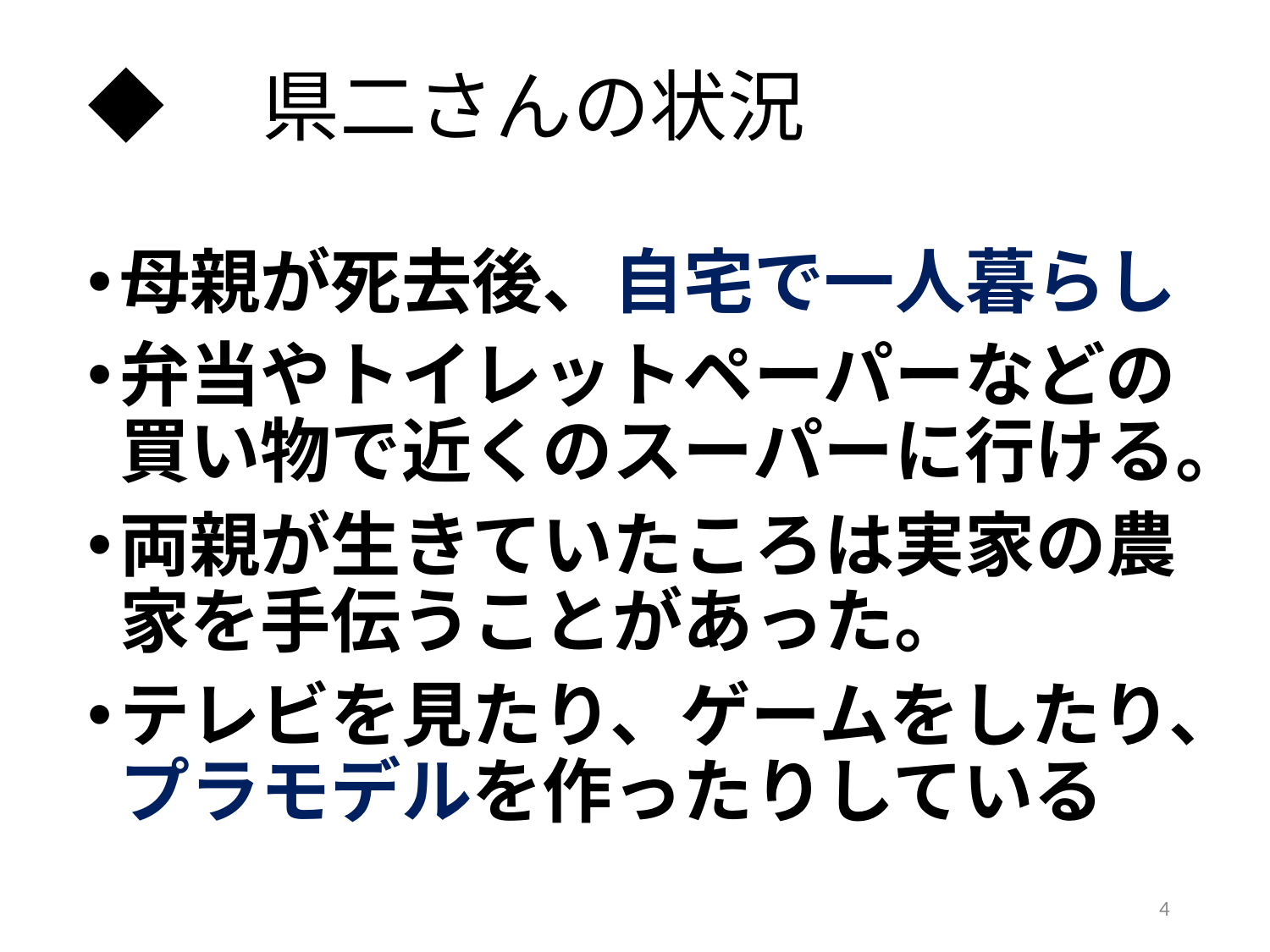

# ◆　県二さんの状況
母親が死去後、自宅で一人暮らし
弁当やトイレットペーパーなどの買い物で近くのスーパーに行ける。
両親が生きていたころは実家の農家を手伝うことがあった。
テレビを見たり、ゲームをしたり、プラモデルを作ったりしている
4